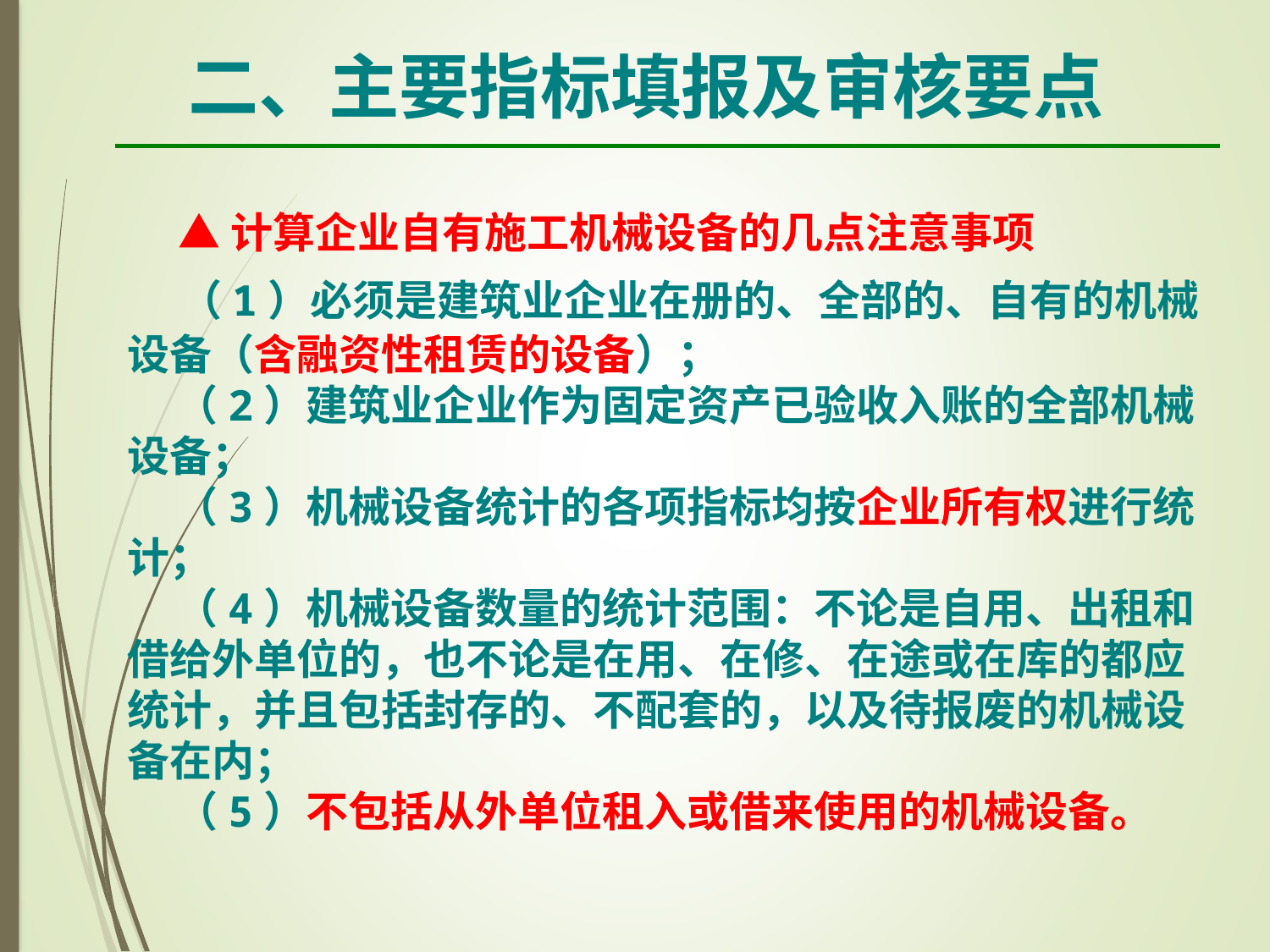

二、主要指标填报及审核要点
    ▲计算企业自有施工机械设备的几点注意事项
   （1）必须是建筑业企业在册的、全部的、自有的机械设备（含融资性租赁的设备）；
    （2）建筑业企业作为固定资产已验收入账的全部机械设备；
    （3）机械设备统计的各项指标均按企业所有权进行统计；
    （4）机械设备数量的统计范围：不论是自用、出租和借给外单位的，也不论是在用、在修、在途或在库的都应统计，并且包括封存的、不配套的，以及待报废的机械设备在内；
    （5）不包括从外单位租入或借来使用的机械设备。